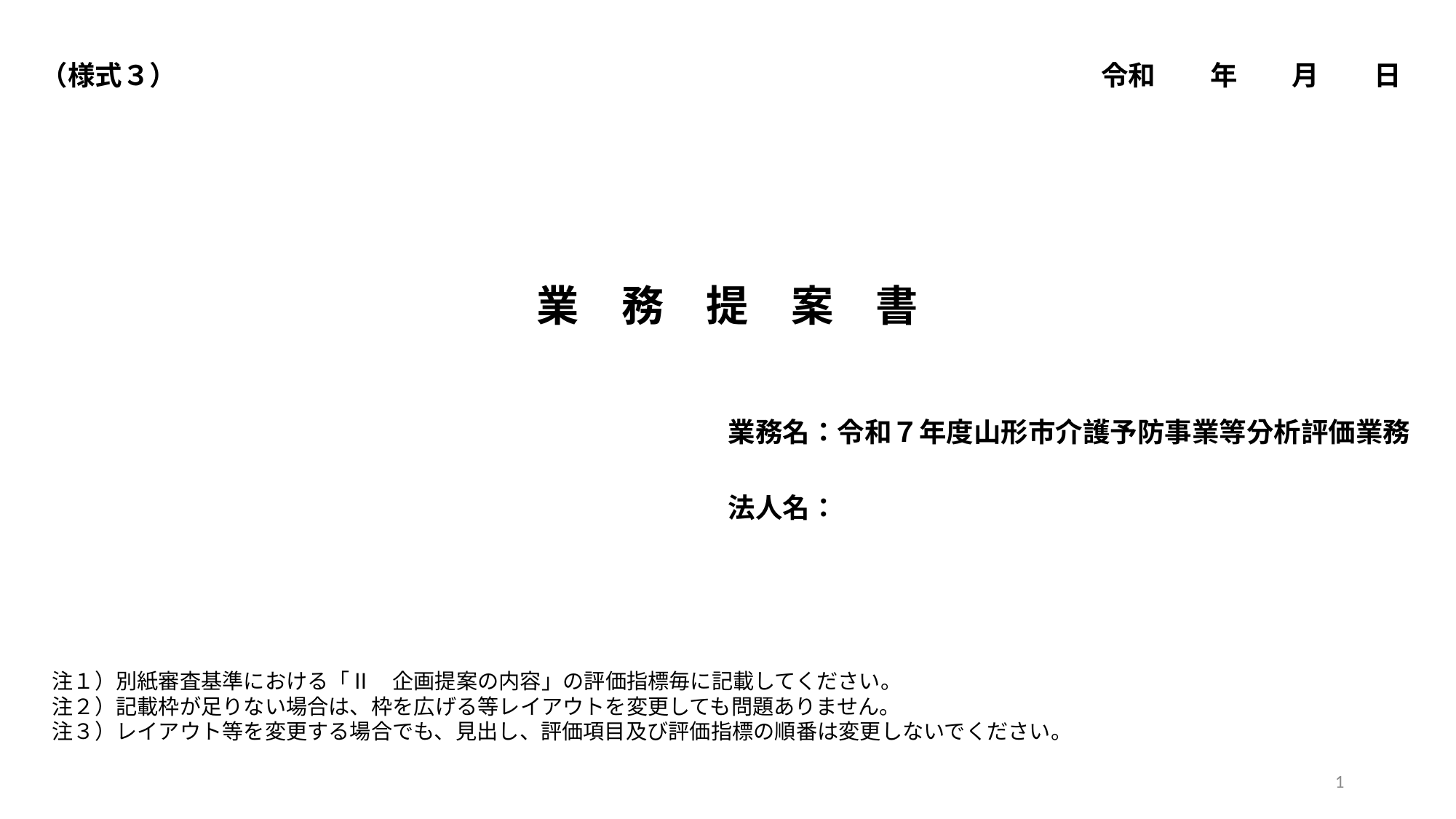

（様式３）
令和　　年　　月　　日
業　務　提　案　書
業務名：令和７年度山形市介護予防事業等分析評価業務
法人名：
注１）別紙審査基準における「Ⅱ　企画提案の内容」の評価指標毎に記載してください。
注２）記載枠が足りない場合は、枠を広げる等レイアウトを変更しても問題ありません。
注３）レイアウト等を変更する場合でも、見出し、評価項目及び評価指標の順番は変更しないでください。
1